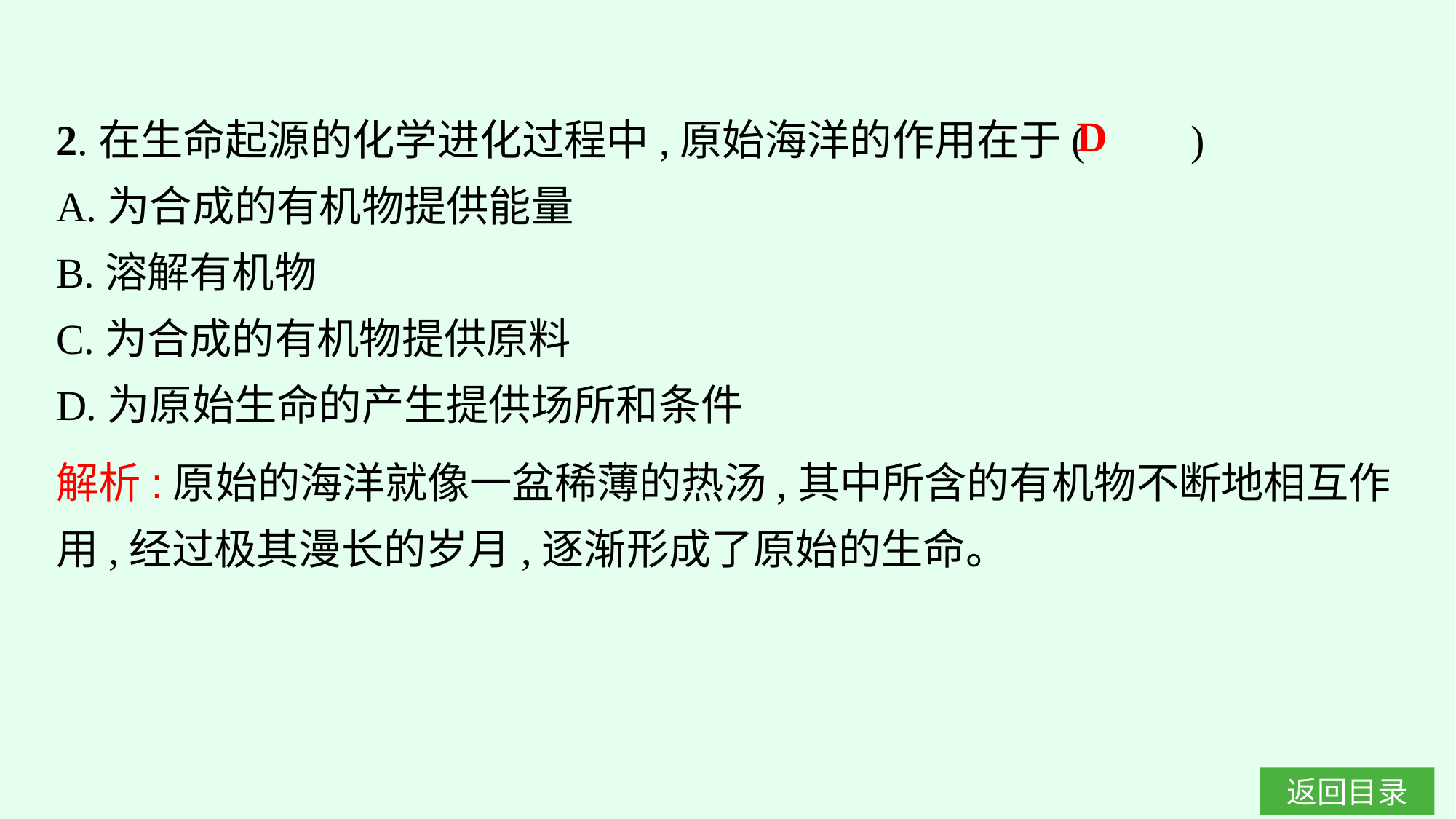

2.在生命起源的化学进化过程中,原始海洋的作用在于(　　)
A.为合成的有机物提供能量
B.溶解有机物
C.为合成的有机物提供原料
D.为原始生命的产生提供场所和条件
D
解析:原始的海洋就像一盆稀薄的热汤,其中所含的有机物不断地相互作用,经过极其漫长的岁月,逐渐形成了原始的生命。